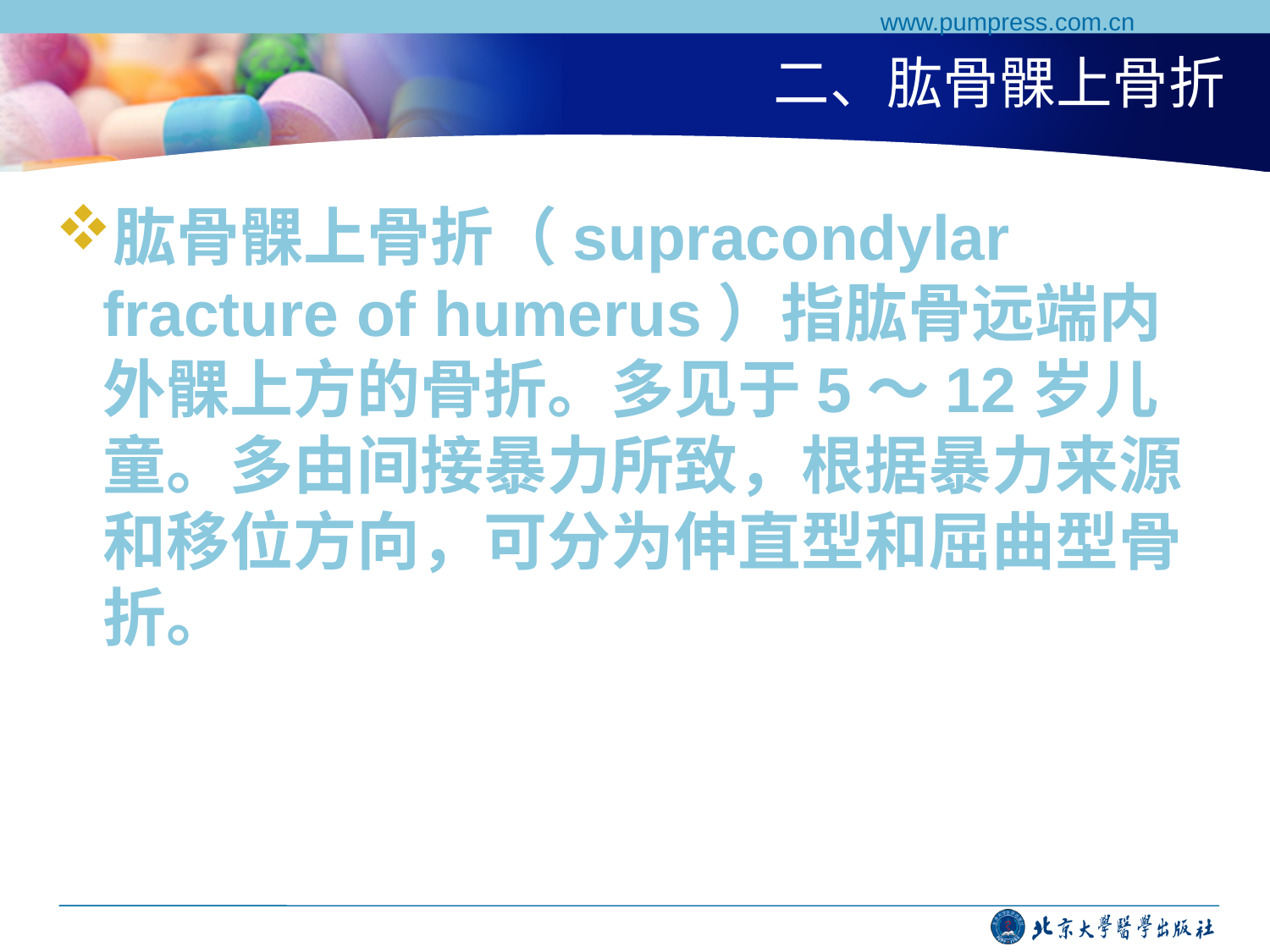

www.pumpress.com.cn
# 二、肱骨髁上骨折
肱骨髁上骨折（supracondylar fracture of humerus）指肱骨远端内外髁上方的骨折。多见于5～12岁儿童。多由间接暴力所致，根据暴力来源和移位方向，可分为伸直型和屈曲型骨折。